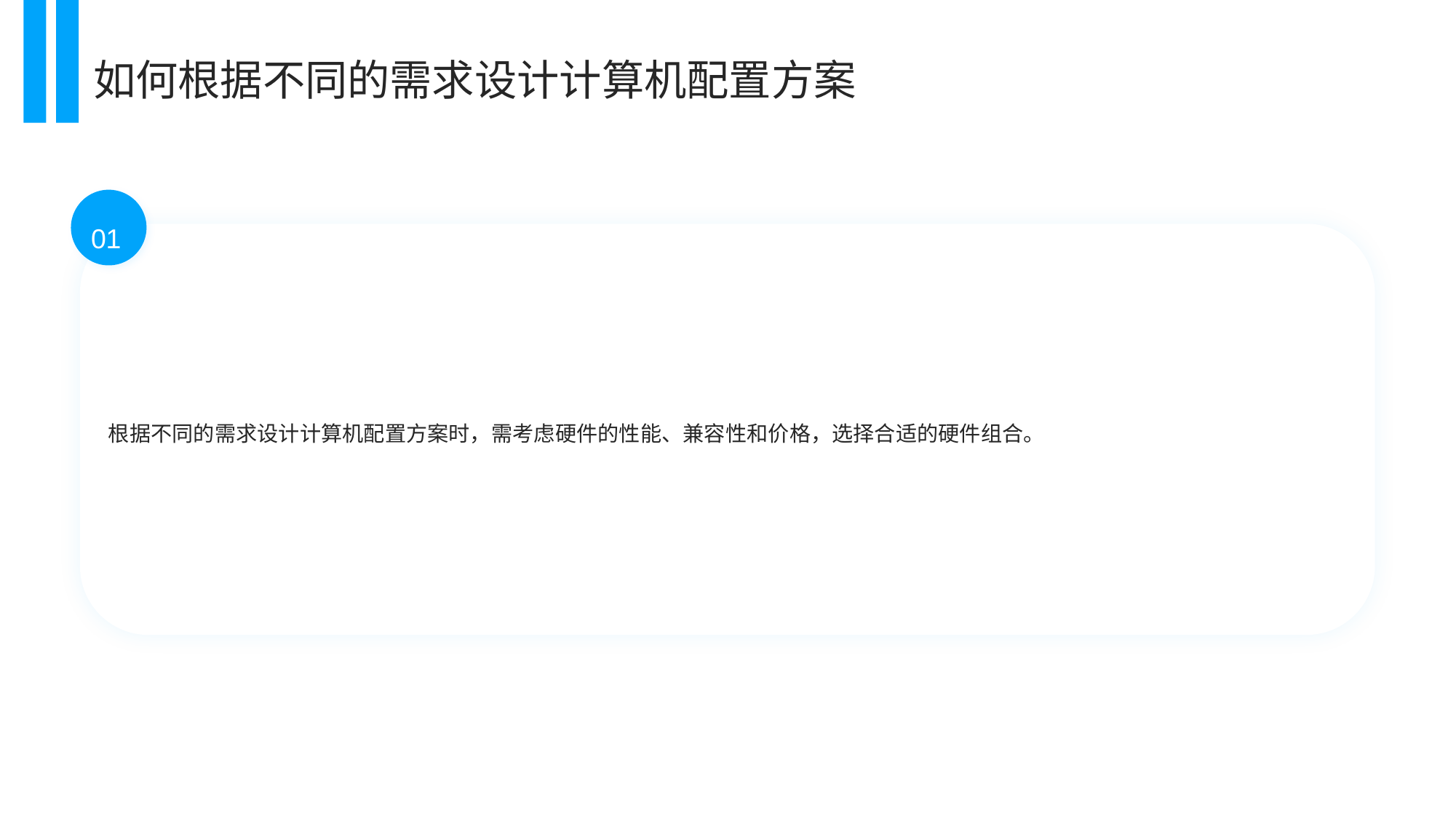

如何根据不同的需求设计计算机配置方案

01

根据不同的需求设计计算机配置方案时，需考虑硬件的性能、兼容性和价格，选择合适的硬件组合。